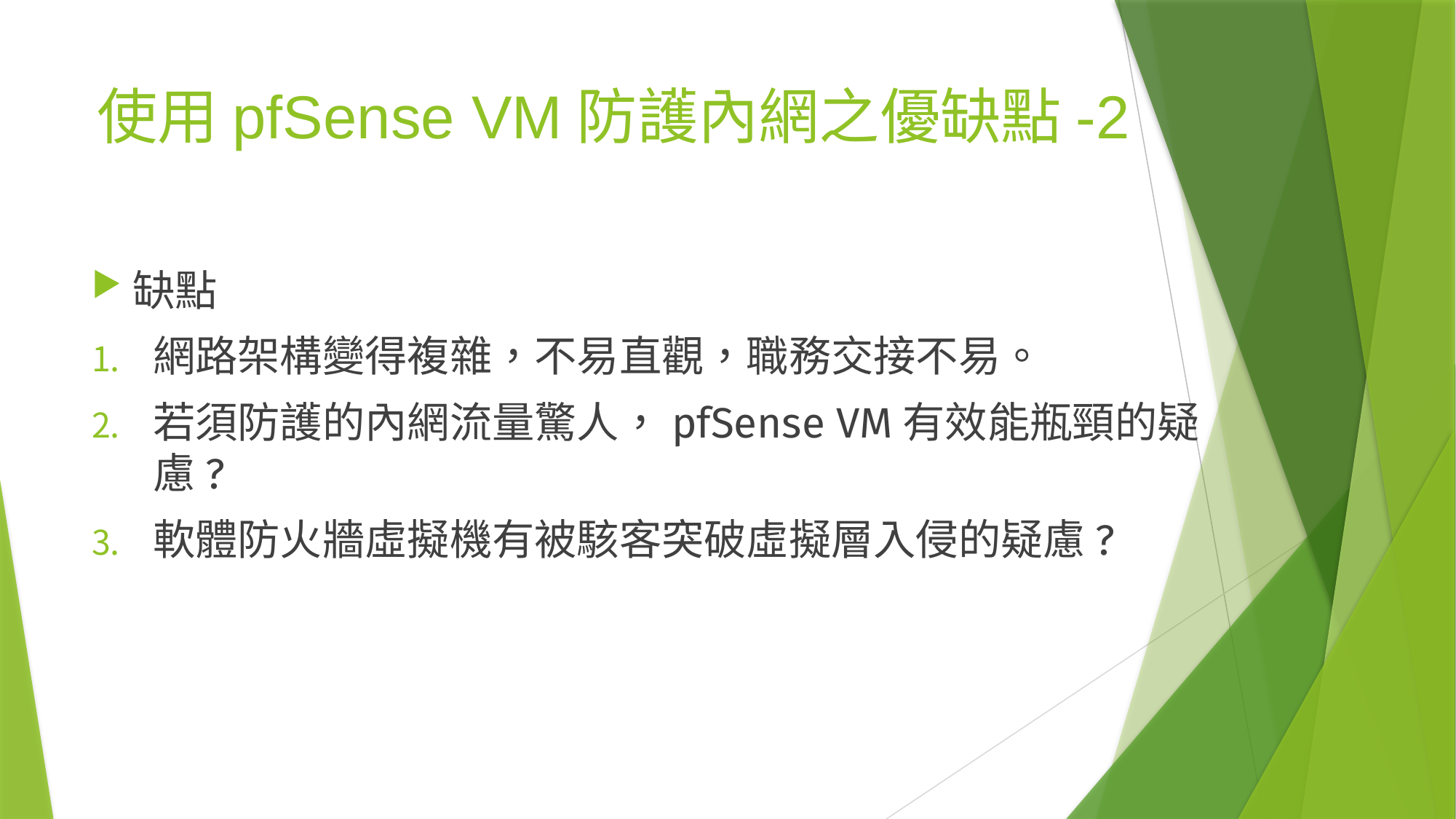

# 使用pfSense VM防護內網之優缺點-2
缺點
網路架構變得複雜，不易直觀，職務交接不易。
若須防護的內網流量驚人，pfSense VM有效能瓶頸的疑慮?
軟體防火牆虛擬機有被駭客突破虛擬層入侵的疑慮?